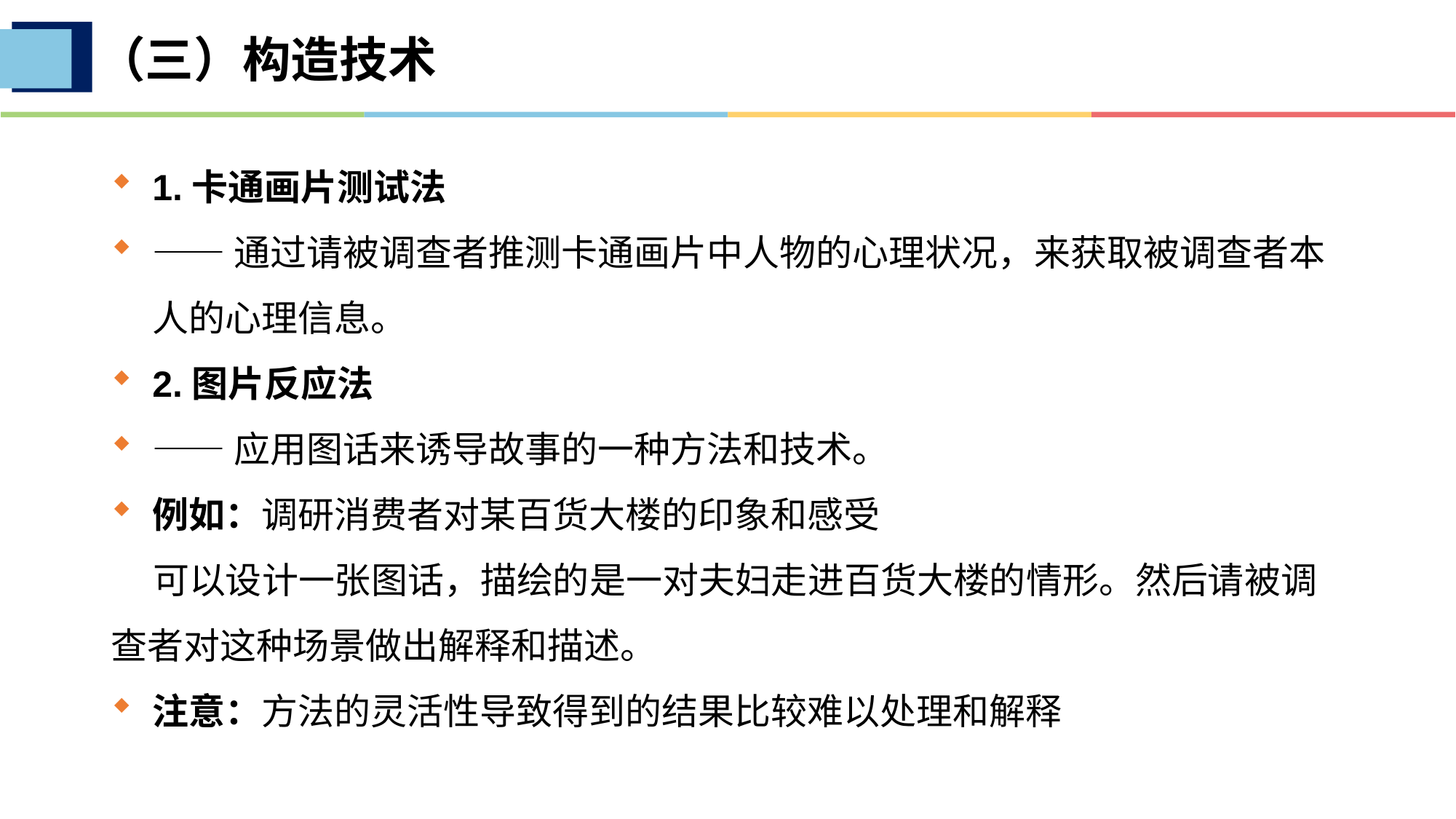

（三）构造技术

1.卡通画片测试法
——通过请被调查者推测卡通画片中人物的心理状况，来获取被调查者本人的心理信息。
2.图片反应法
——应用图话来诱导故事的一种方法和技术。
例如：调研消费者对某百货大楼的印象和感受
    可以设计一张图话，描绘的是一对夫妇走进百货大楼的情形。然后请被调查者对这种场景做出解释和描述。
注意：方法的灵活性导致得到的结果比较难以处理和解释